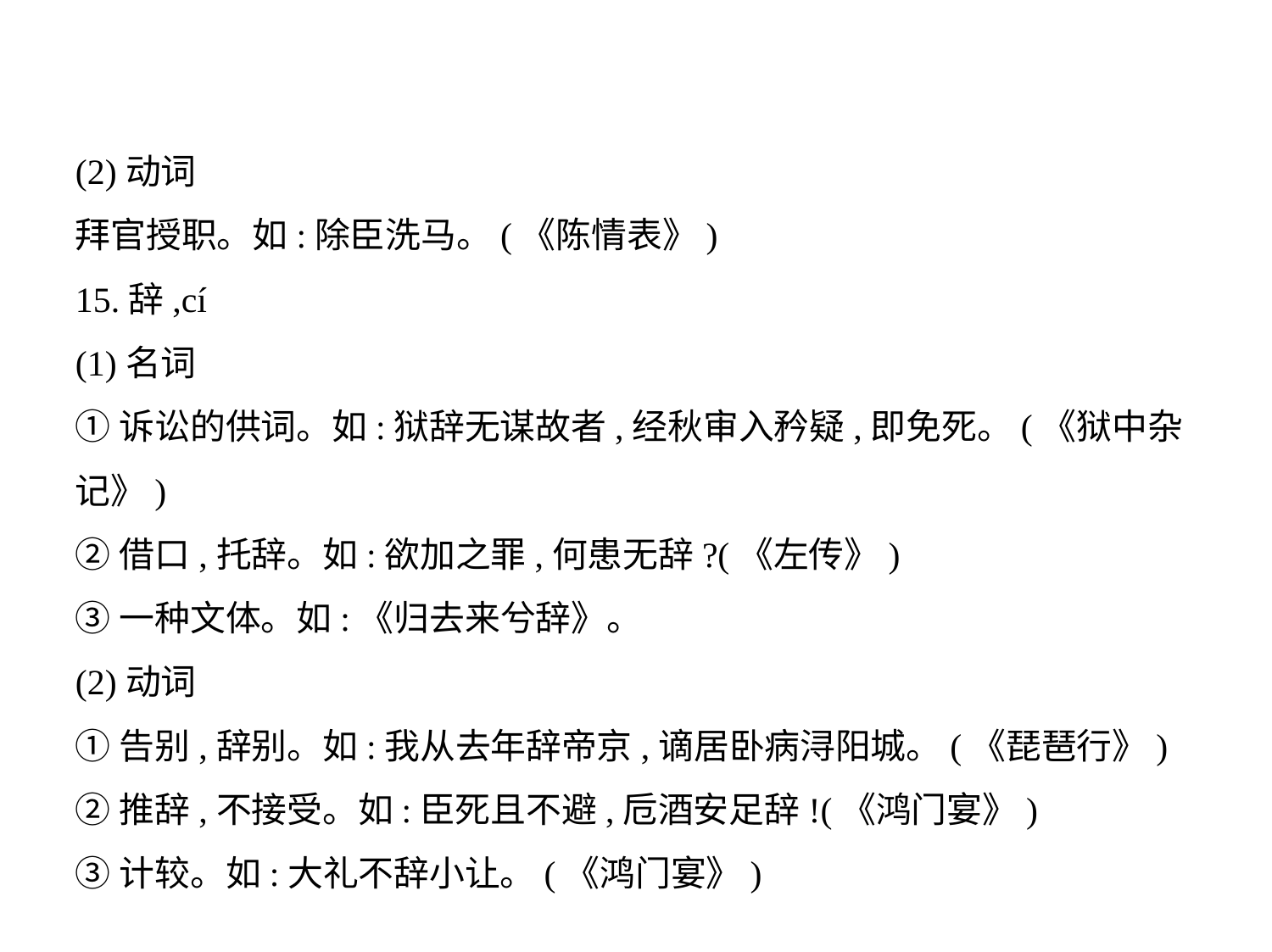

(2)动词
拜官授职。如:除臣洗马。(《陈情表》)
15.辞,cí
(1)名词
①诉讼的供词。如:狱辞无谋故者,经秋审入矜疑,即免死。(《狱中杂记》)
②借口,托辞。如:欲加之罪,何患无辞?(《左传》)
③一种文体。如:《归去来兮辞》。
(2)动词
①告别,辞别。如:我从去年辞帝京,谪居卧病浔阳城。(《琵琶行》)
②推辞,不接受。如:臣死且不避,卮酒安足辞!(《鸿门宴》)
③计较。如:大礼不辞小让。(《鸿门宴》)